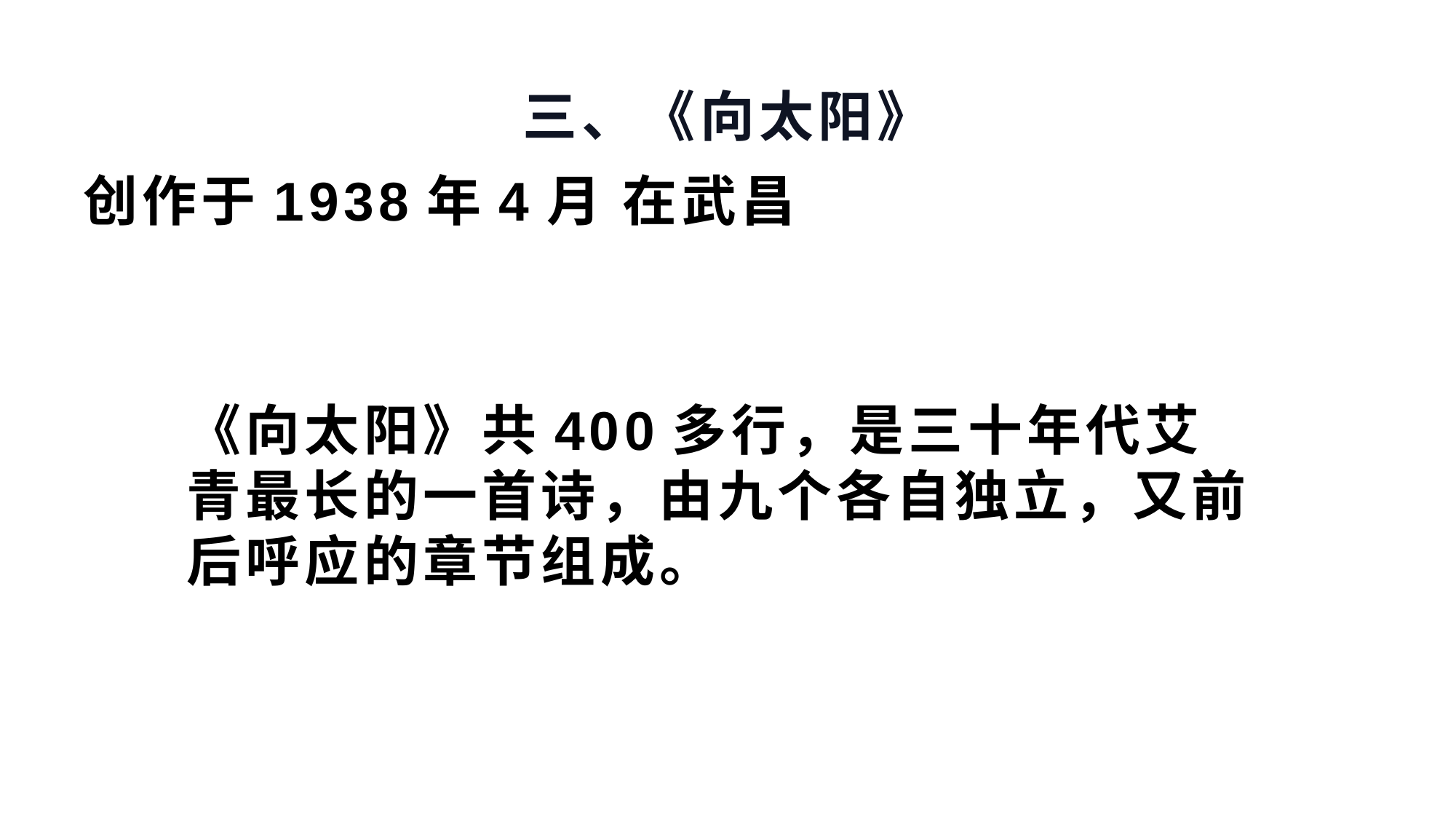

# 三、《向太阳》
创作于1938年4月 在武昌
《向太阳》共400多行，是三十年代艾青最长的一首诗，由九个各自独立，又前后呼应的章节组成。